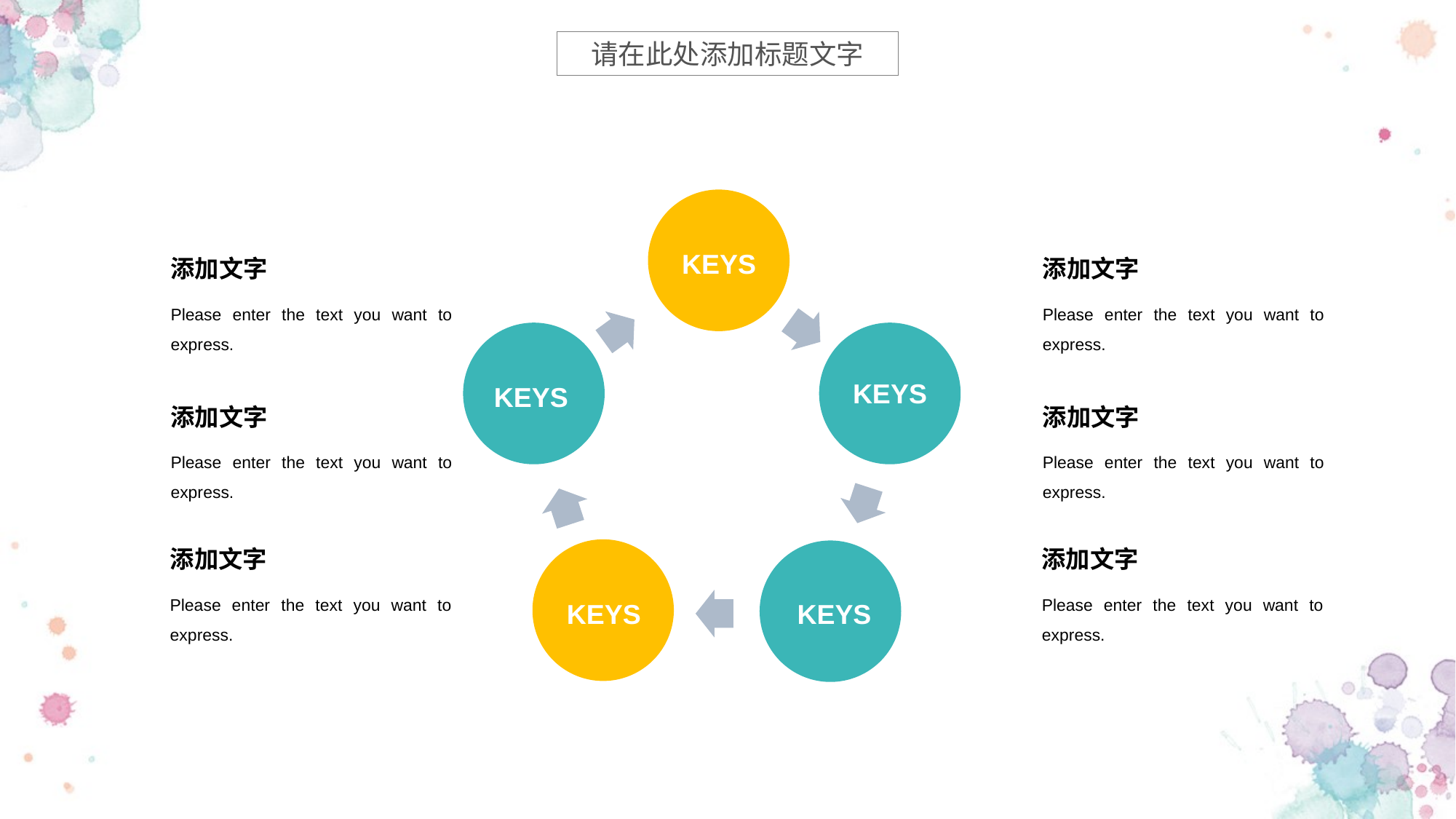

请在此处添加标题文字

KEYS
添加文字
添加文字
Please enter the text you want to express.
Please enter the text you want to express.

KEYS
KEYS
添加文字
添加文字
Please enter the text you want to express.
Please enter the text you want to express.

添加文字
添加文字

Please enter the text you want to express.
Please enter the text you want to express.

KEYS
KEYS